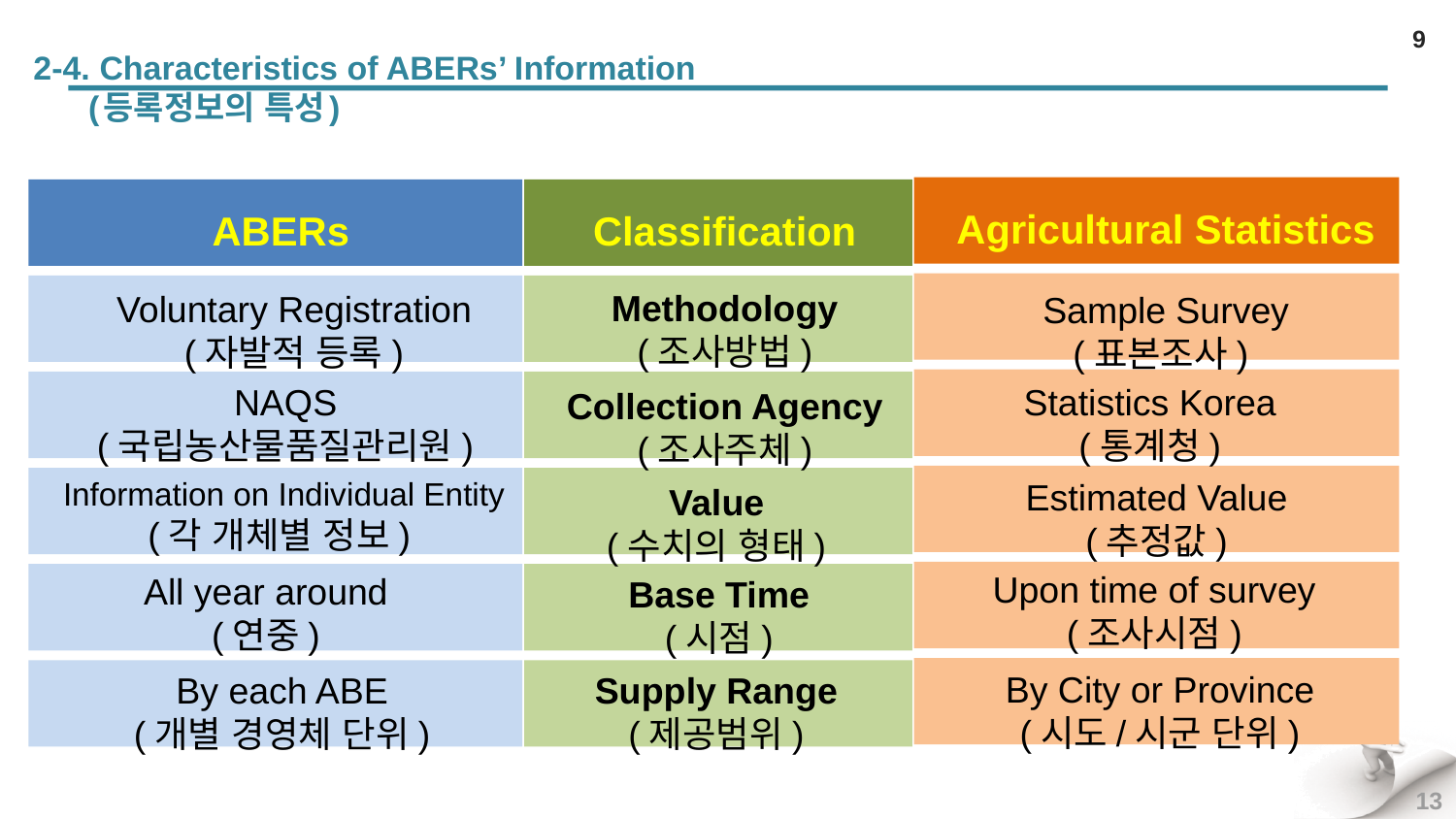

9
# 2-4. Characteristics of ABERs’ Information (등록정보의 특성)

Agricultural Statistics

Sample Survey
(표본조사)

Statistics Korea
(통계청)

Estimated Value
(추정값)
Upon time of survey
(조사시점)

By City or Province
(시도/시군 단위)

Classification

Methodology
(조사방법)

Collection Agency
(조사주체)

Base Time
(시점)

Supply Range
(제공범위)
ABERs

Voluntary Registration
(자발적 등록)

NAQS
(국립농산물품질관리원)
Information on Individual Entity
(각 개체별 정보)

Value
(수치의 형태)
All year around
(연중)

By each ABE
(개별 경영체 단위)
13